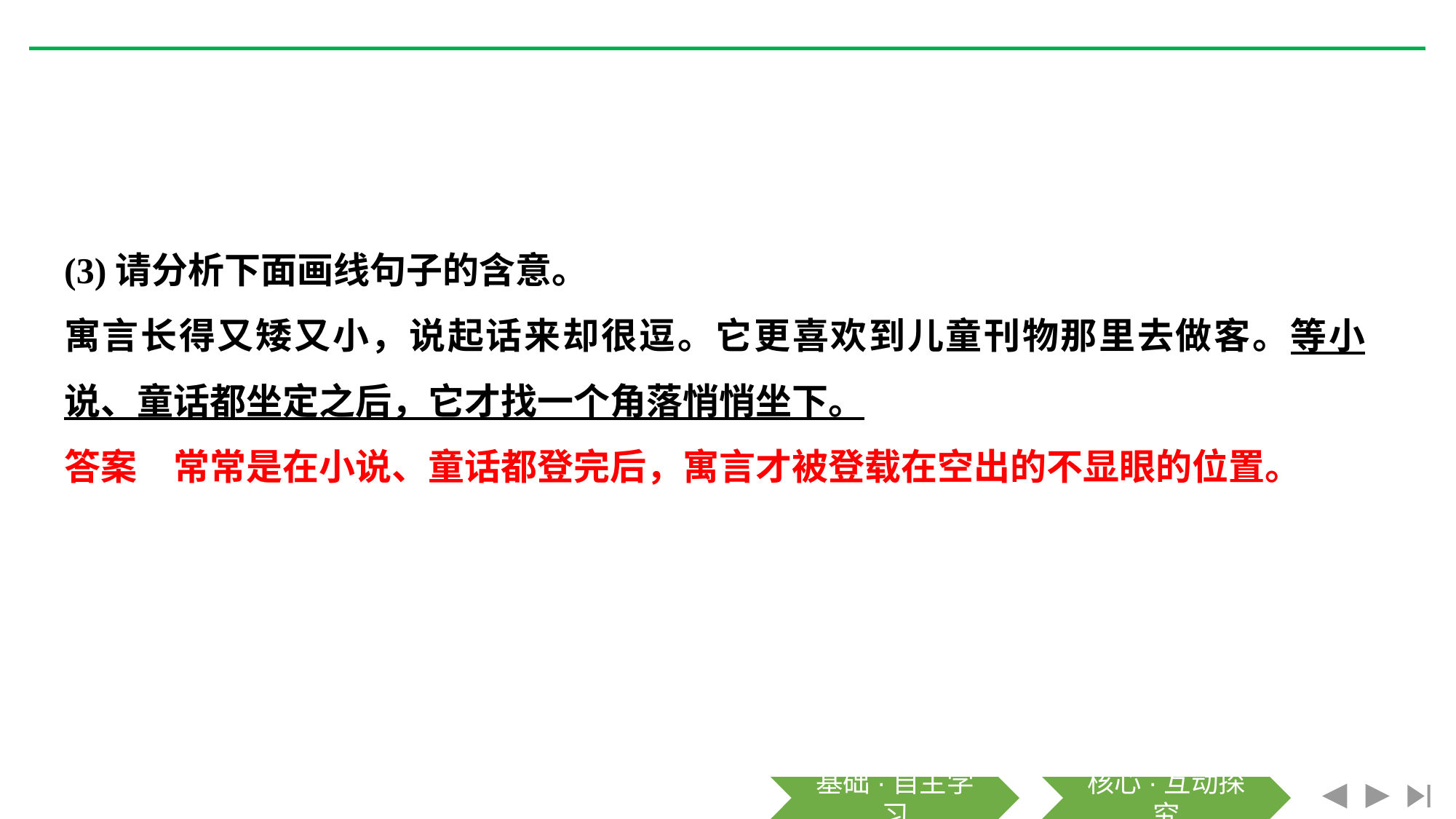

(3)请分析下面画线句子的含意。
寓言长得又矮又小，说起话来却很逗。它更喜欢到儿童刊物那里去做客。等小说、童话都坐定之后，它才找一个角落悄悄坐下。
答案　常常是在小说、童话都登完后，寓言才被登载在空出的不显眼的位置。